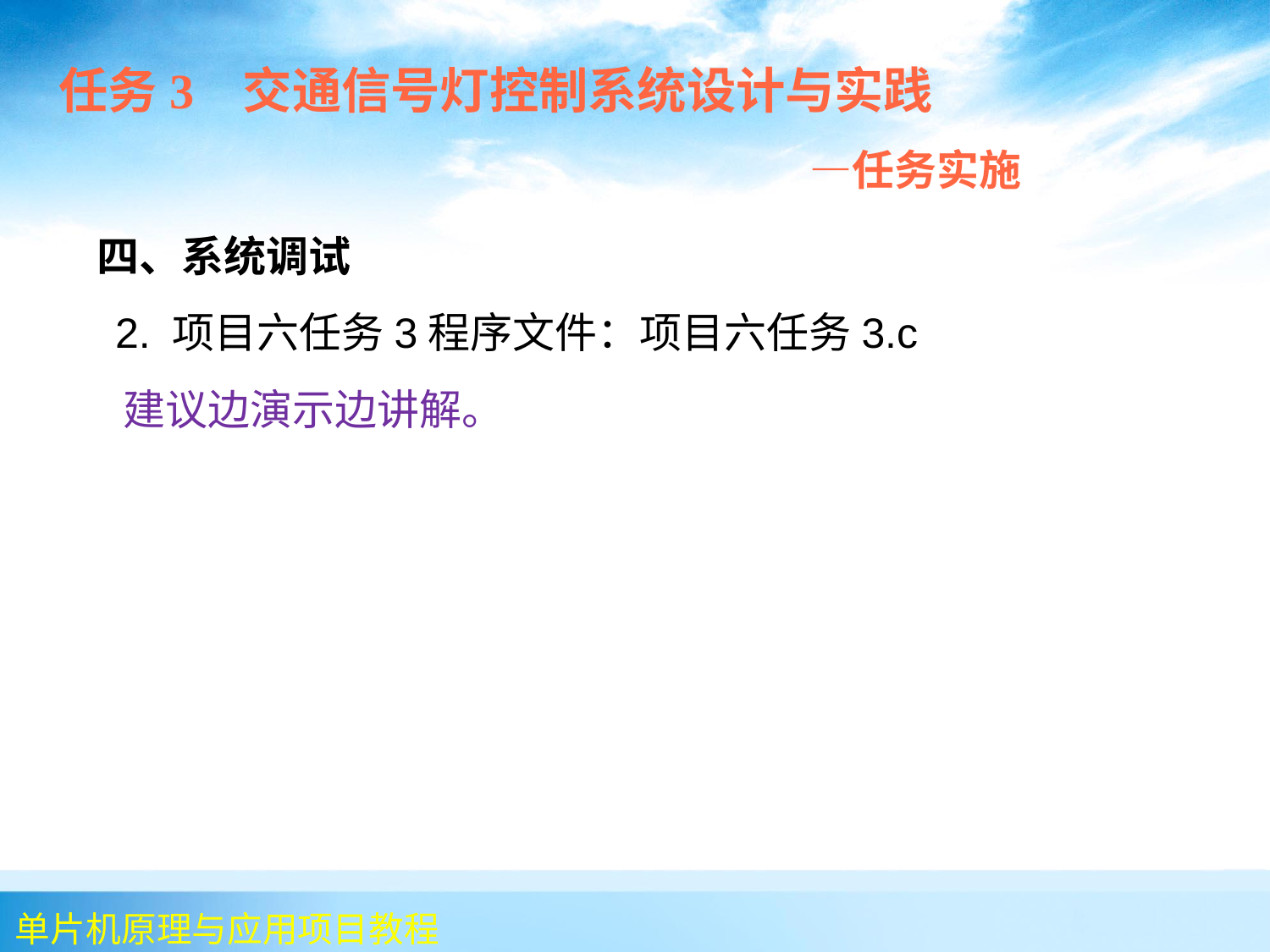

任务3   交通信号灯控制系统设计与实践
                                                                     —任务实施
   	四、系统调试
     2. 项目六任务3程序文件：项目六任务3.c
      建议边演示边讲解。